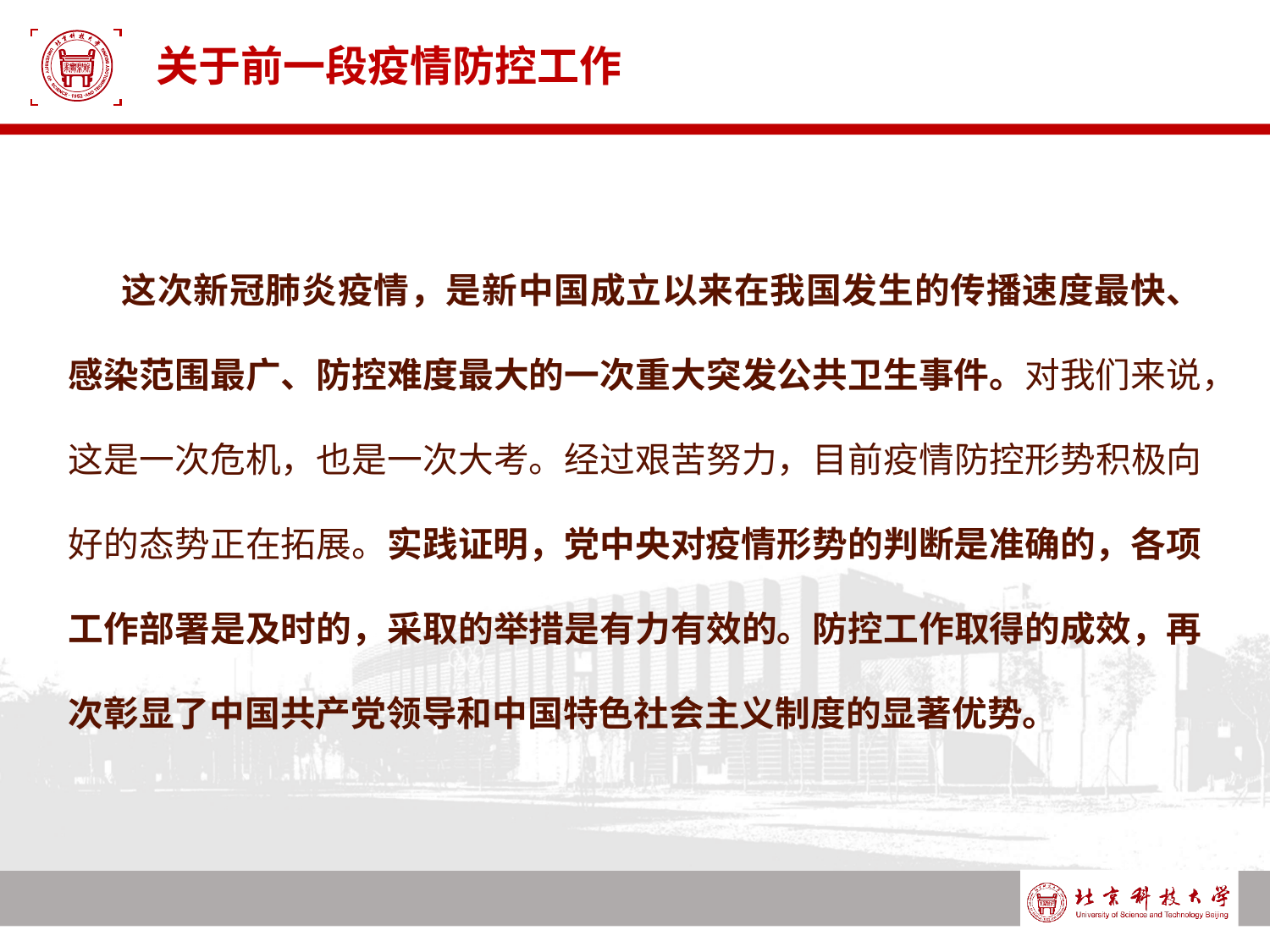

# 关于前一段疫情防控工作
　  这次新冠肺炎疫情，是新中国成立以来在我国发生的传播速度最快、感染范围最广、防控难度最大的一次重大突发公共卫生事件。对我们来说，这是一次危机，也是一次大考。经过艰苦努力，目前疫情防控形势积极向好的态势正在拓展。实践证明，党中央对疫情形势的判断是准确的，各项工作部署是及时的，采取的举措是有力有效的。防控工作取得的成效，再次彰显了中国共产党领导和中国特色社会主义制度的显著优势。